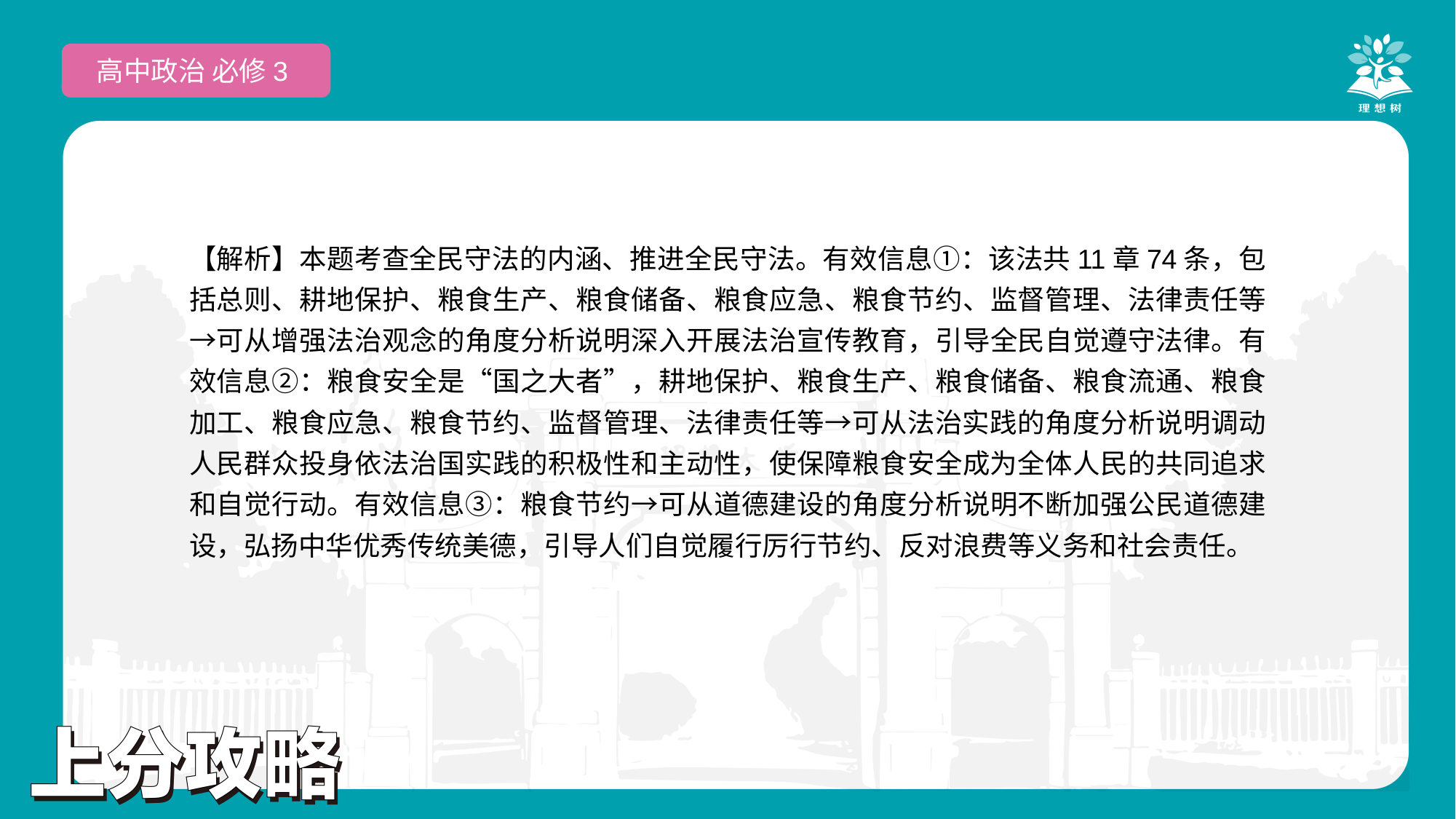

高中政治 必修3
【解析】本题考查全民守法的内涵、推进全民守法。有效信息①：该法共11章74条，包括总则、耕地保护、粮食生产、粮食储备、粮食应急、粮食节约、监督管理、法律责任等→可从增强法治观念的角度分析说明深入开展法治宣传教育，引导全民自觉遵守法律。有效信息②：粮食安全是“国之大者”，耕地保护、粮食生产、粮食储备、粮食流通、粮食加工、粮食应急、粮食节约、监督管理、法律责任等→可从法治实践的角度分析说明调动人民群众投身依法治国实践的积极性和主动性，使保障粮食安全成为全体人民的共同追求和自觉行动。有效信息③：粮食节约→可从道德建设的角度分析说明不断加强公民道德建设，弘扬中华优秀传统美德，引导人们自觉履行厉行节约、反对浪费等义务和社会责任。